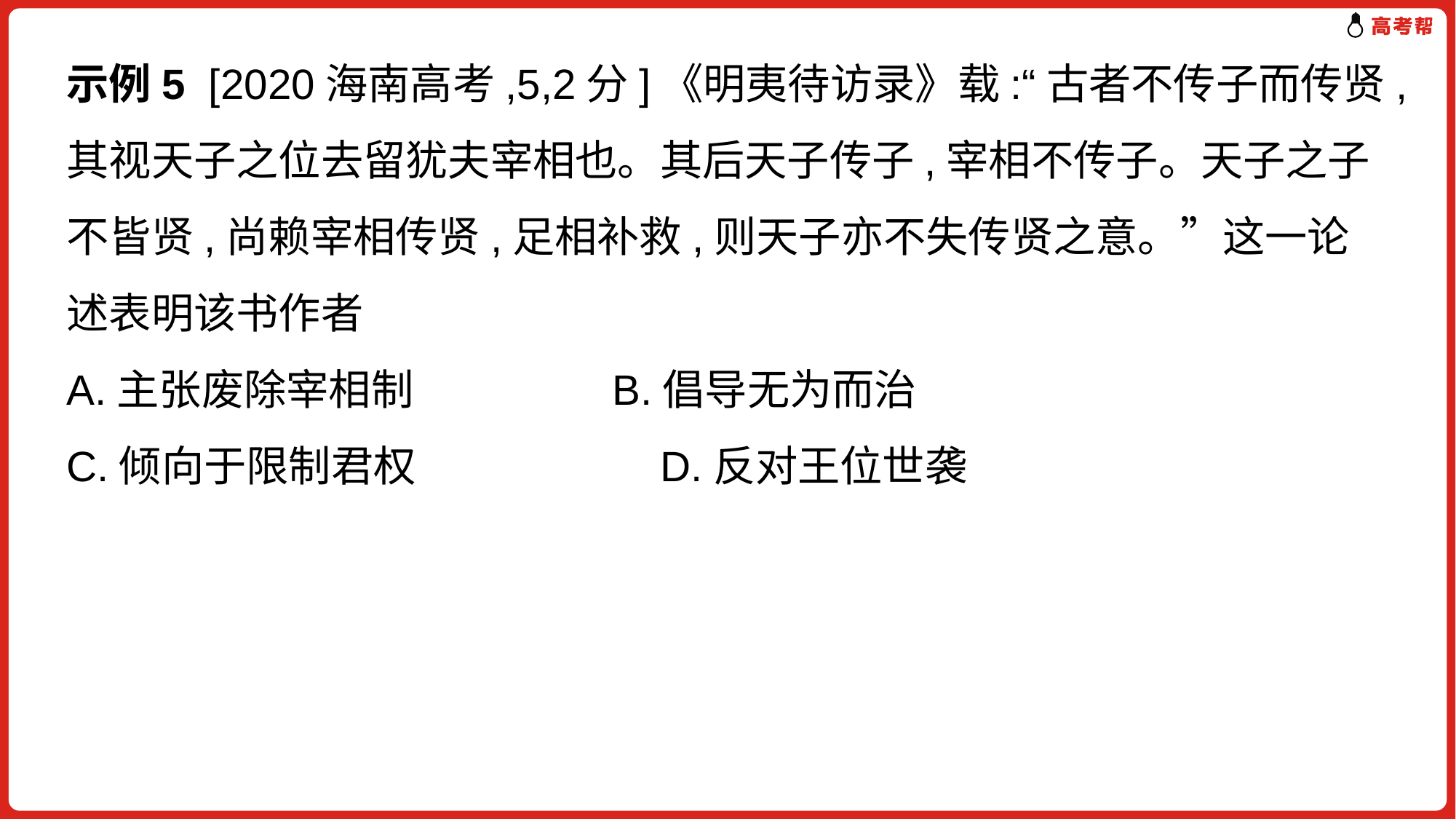

示例5  [2020海南高考,5,2分]《明夷待访录》载:“古者不传子而传贤,其视天子之位去留犹夫宰相也。其后天子传子,宰相不传子。天子之子不皆贤,尚赖宰相传贤,足相补救,则天子亦不失传贤之意。”这一论述表明该书作者
A.主张废除宰相制　　　　	B.倡导无为而治
C.倾向于限制君权　　    	    D.反对王位世袭